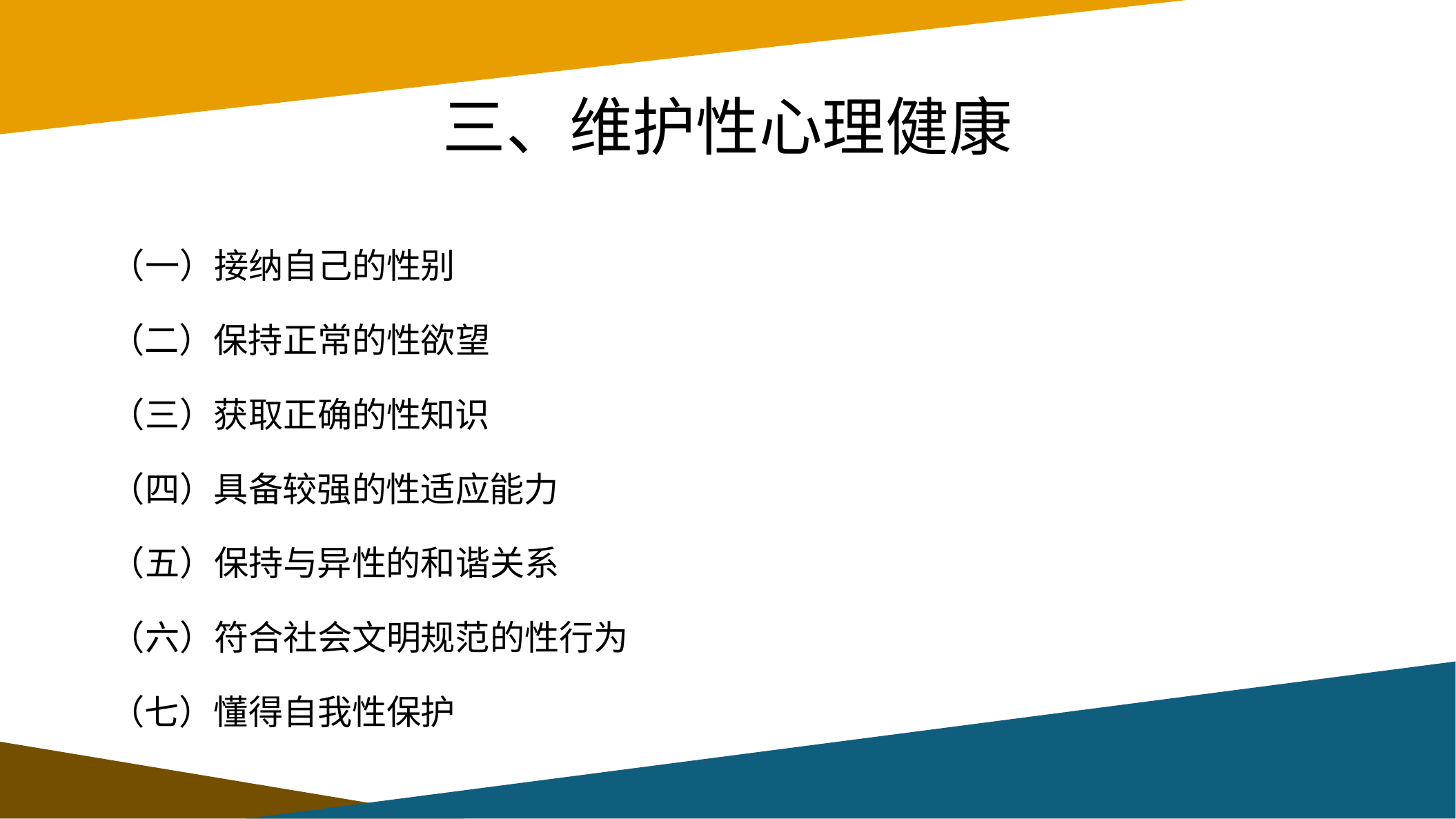

# 三、维护性心理健康
（一）接纳自己的性别
（二）保持正常的性欲望
（三）获取正确的性知识
（四）具备较强的性适应能力
（五）保持与异性的和谐关系
（六）符合社会文明规范的性行为
（七）懂得自我性保护